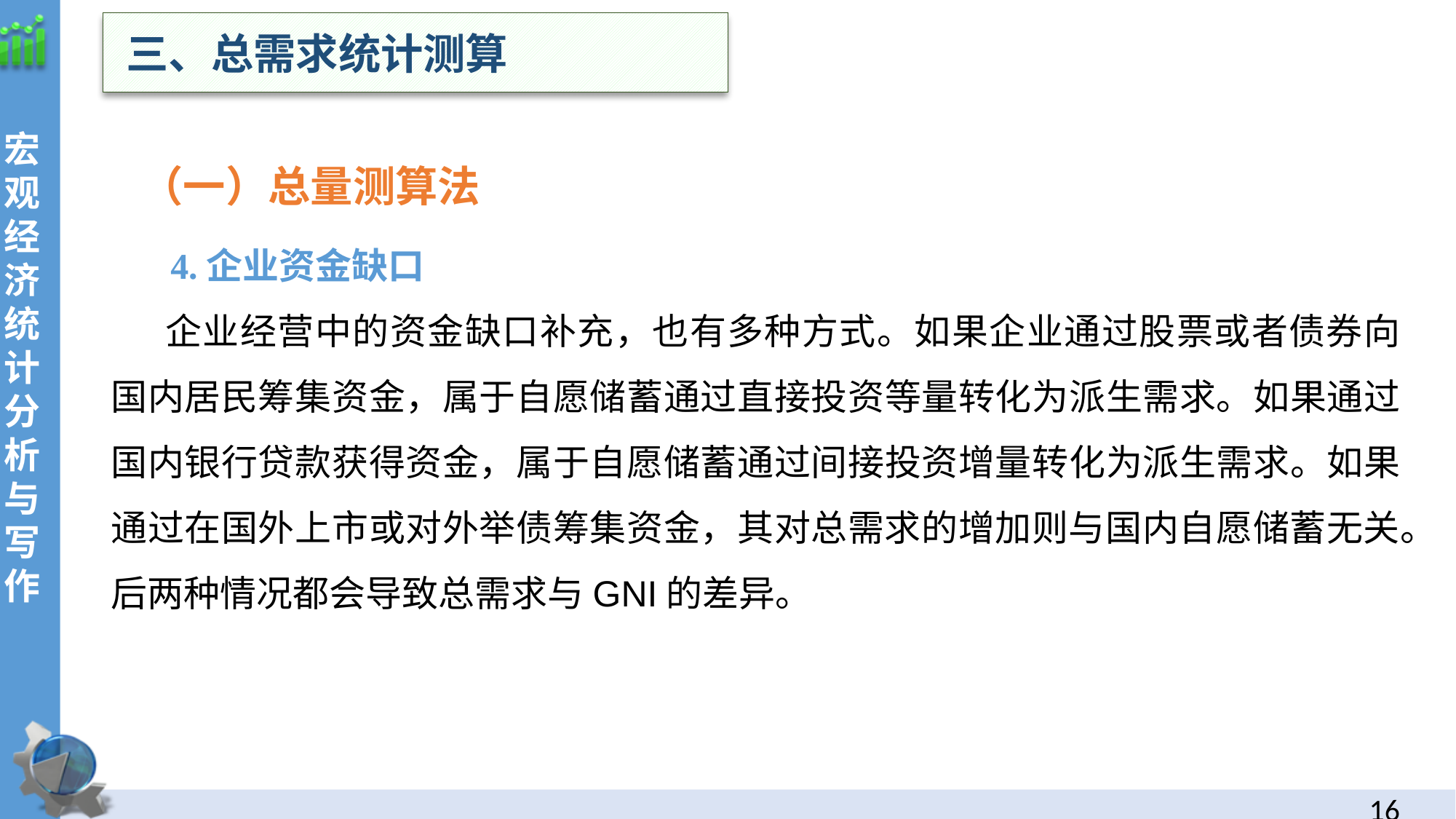

三、总需求统计测算
（一）总量测算法
   4.企业资金缺口
企业经营中的资金缺口补充，也有多种方式。如果企业通过股票或者债券向国内居民筹集资金，属于自愿储蓄通过直接投资等量转化为派生需求。如果通过国内银行贷款获得资金，属于自愿储蓄通过间接投资增量转化为派生需求。如果通过在国外上市或对外举债筹集资金，其对总需求的增加则与国内自愿储蓄无关。后两种情况都会导致总需求与GNI的差异。

16